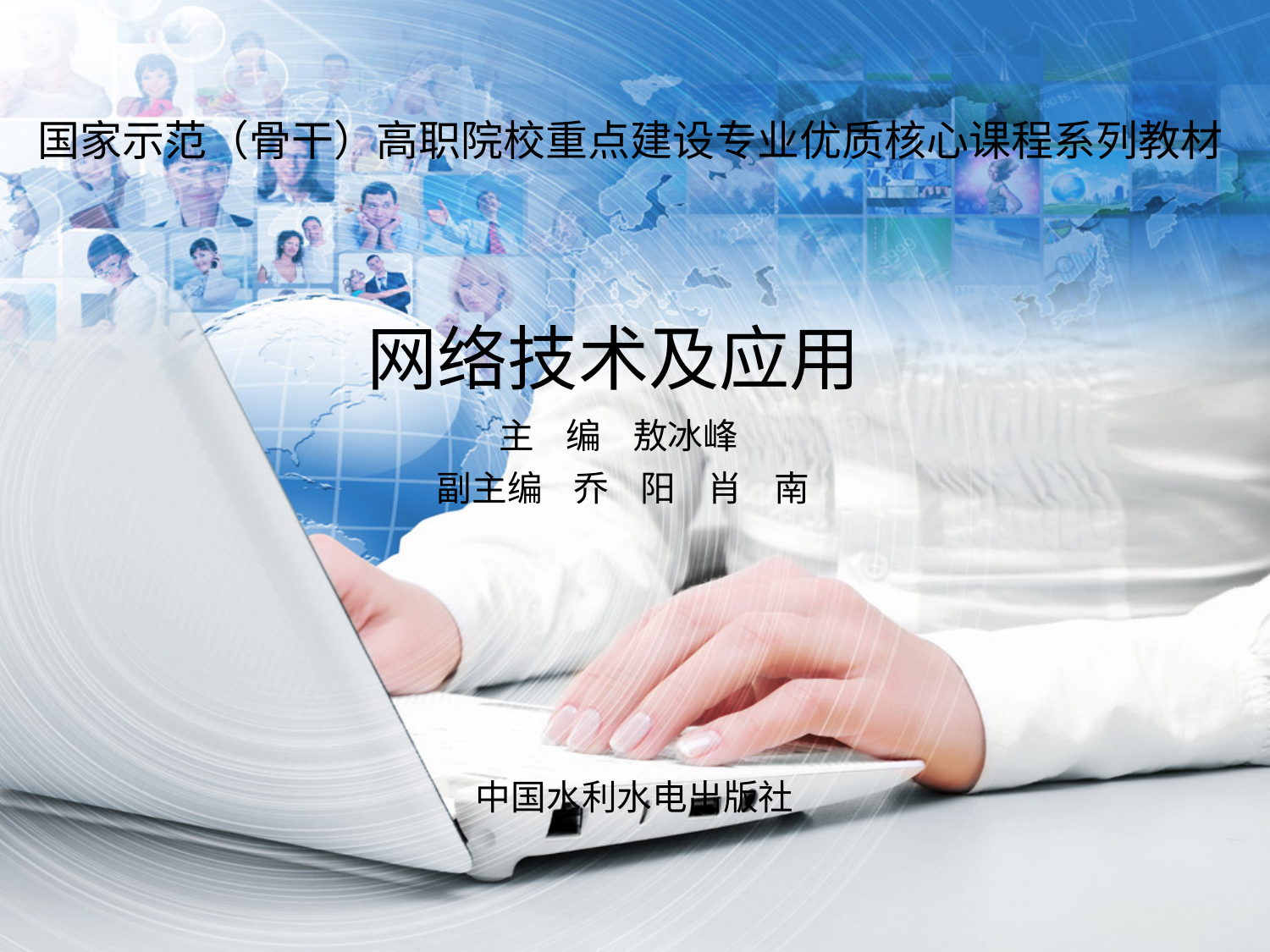

网络技术及应用
                                    主    编    敖冰峰
                                    副主编    乔    阳    肖    南

                                         中国水利水电出版社
国家示范（骨干）高职院校重点建设专业优质核心课程系列教材